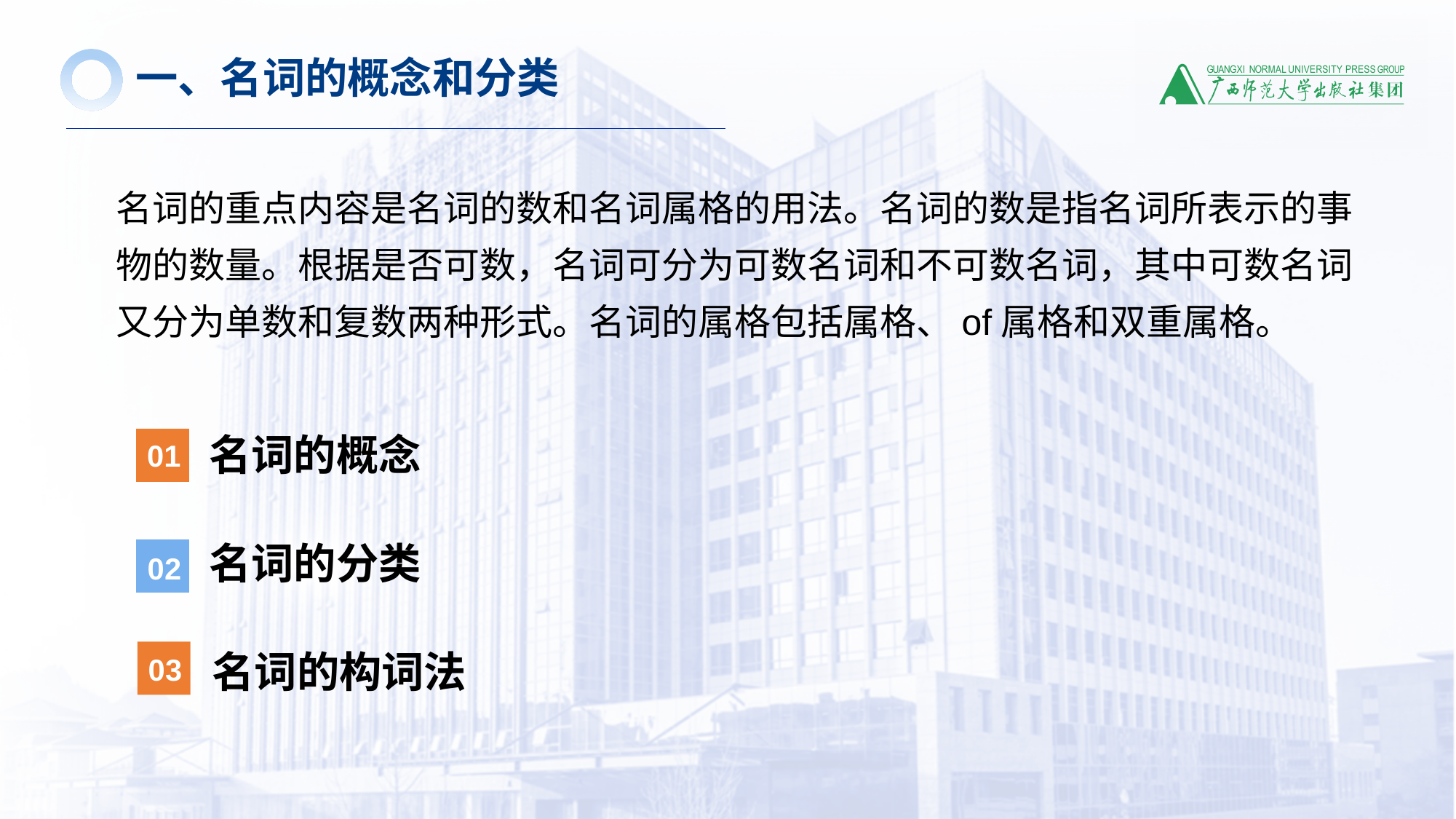

一、名词的概念和分类

名词的重点内容是名词的数和名词属格的用法。名词的数是指名词所表示的事物的数量。根据是否可数，名词可分为可数名词和不可数名词，其中可数名词又分为单数和复数两种形式。名词的属格包括属格、of属格和双重属格。
名词的概念

01
名词的分类

02
名词的构词法

03